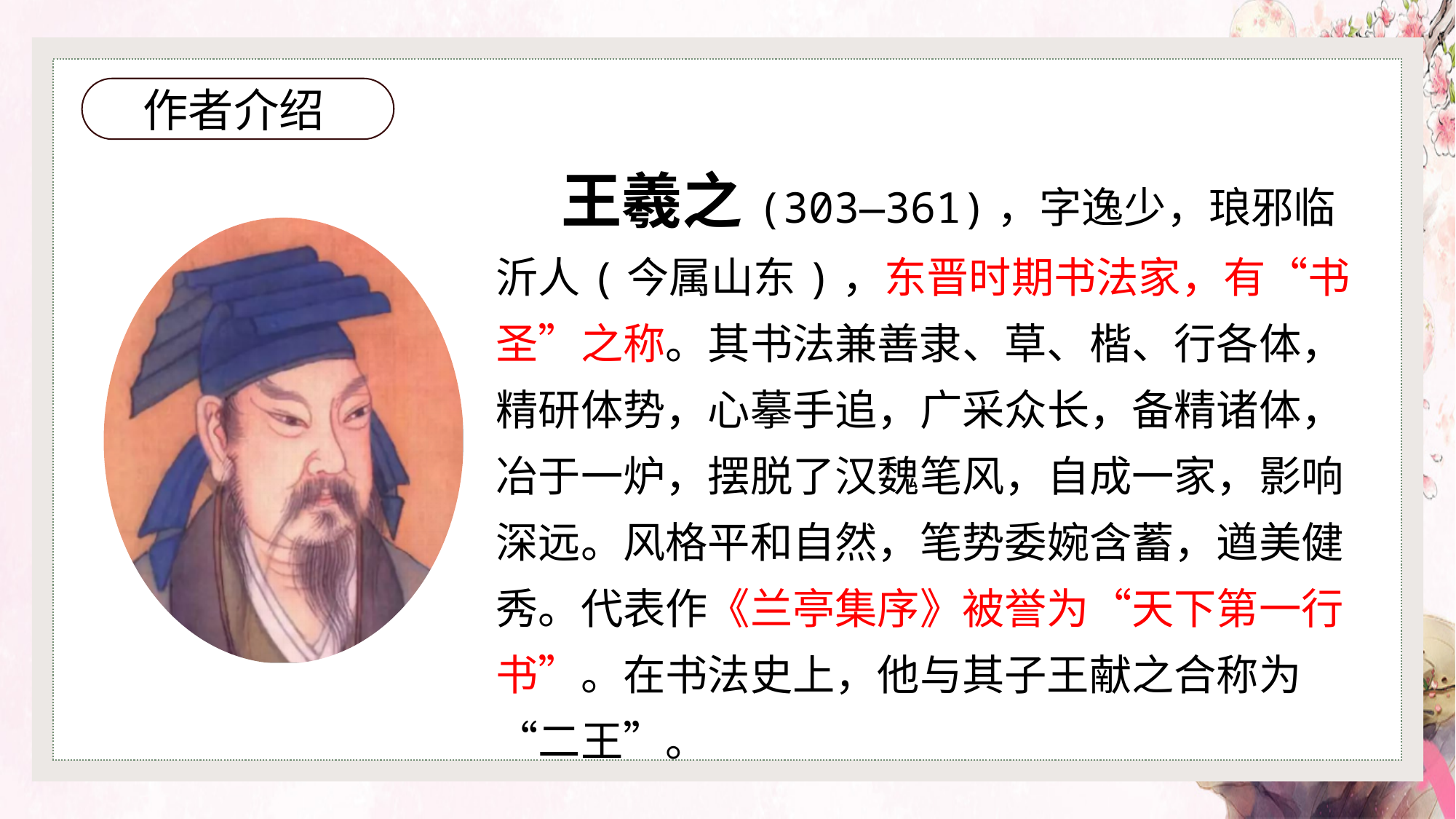

作者介绍

    王羲之(303—361)，字逸少，琅邪临沂人(今属山东)，东晋时期书法家，有“书圣”之称。其书法兼善隶、草、楷、行各体，精研体势，心摹手追，广采众长，备精诸体，冶于一炉，摆脱了汉魏笔风，自成一家，影响深远。风格平和自然，笔势委婉含蓄，遒美健秀。代表作《兰亭集序》被誉为“天下第一行书”。在书法史上，他与其子王献之合称为“二王”。